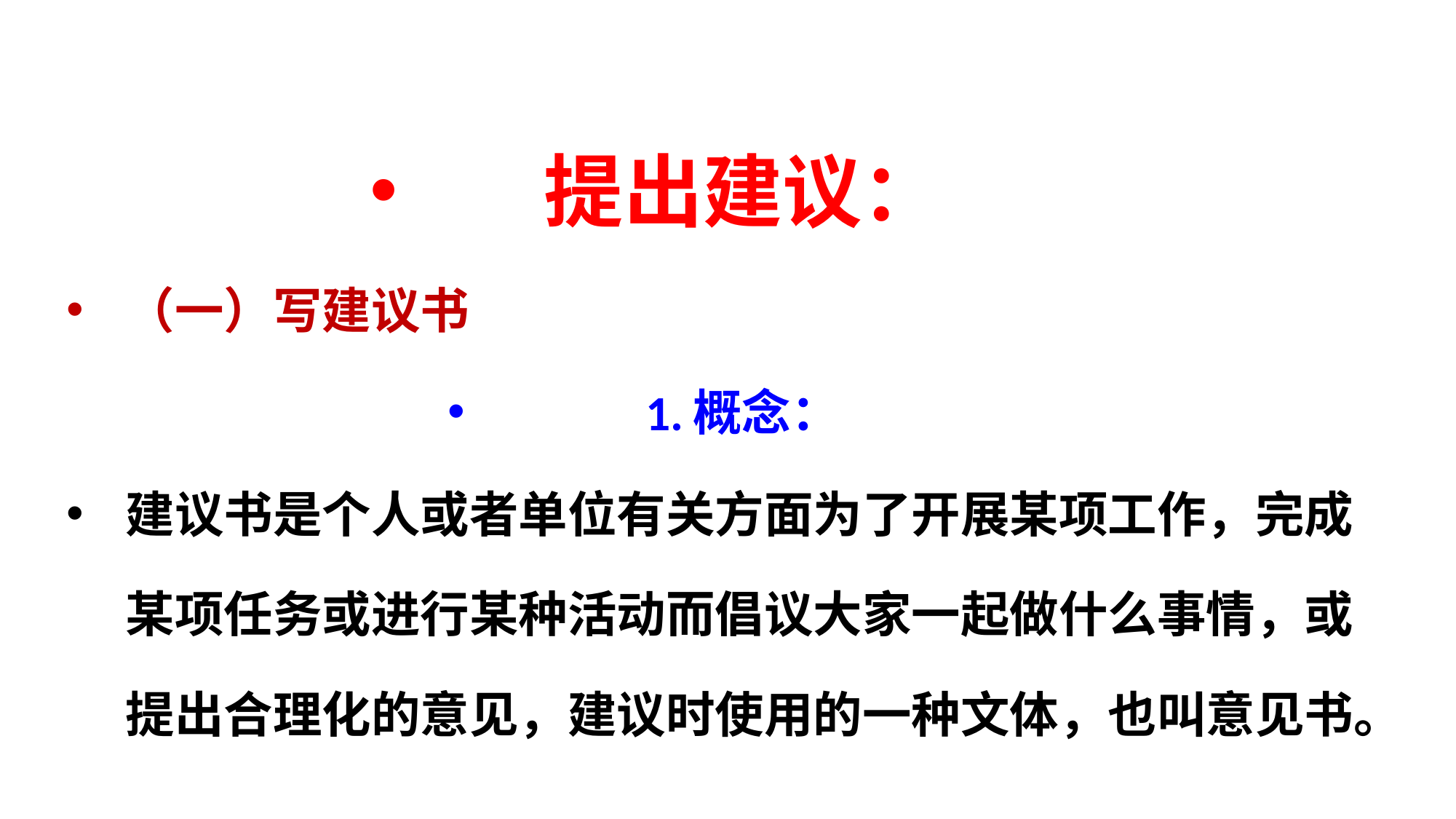

提出建议：
（一）写建议书
1.概念：
建议书是个人或者单位有关方面为了开展某项工作，完成某项任务或进行某种活动而倡议大家一起做什么事情，或提出合理化的意见，建议时使用的一种文体，也叫意见书。